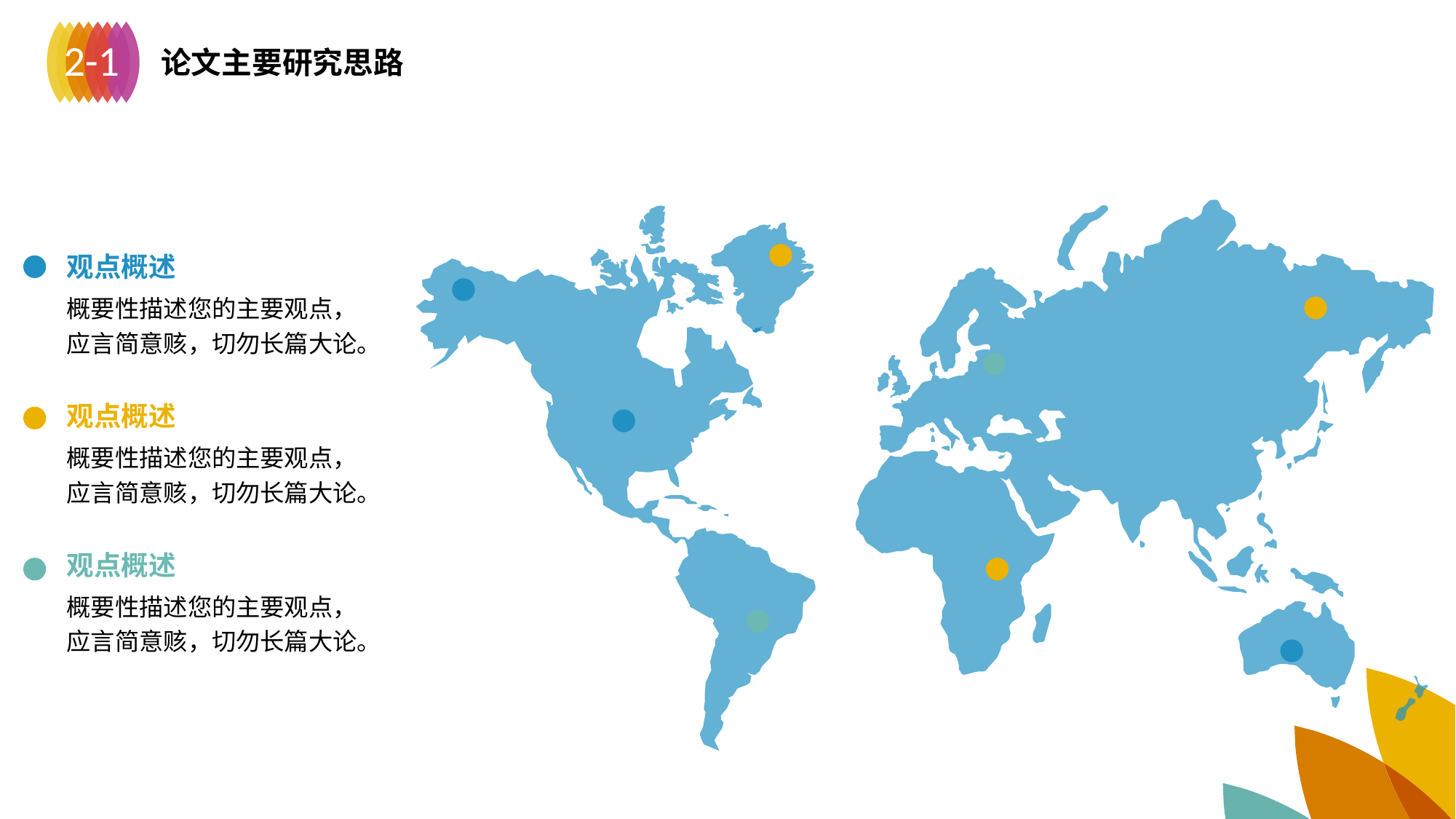

2-1
论文主要研究思路

观点概述
概要性描述您的主要观点，应言简意赅，切勿长篇大论。

观点概述
概要性描述您的主要观点，应言简意赅，切勿长篇大论。

观点概述
概要性描述您的主要观点，应言简意赅，切勿长篇大论。